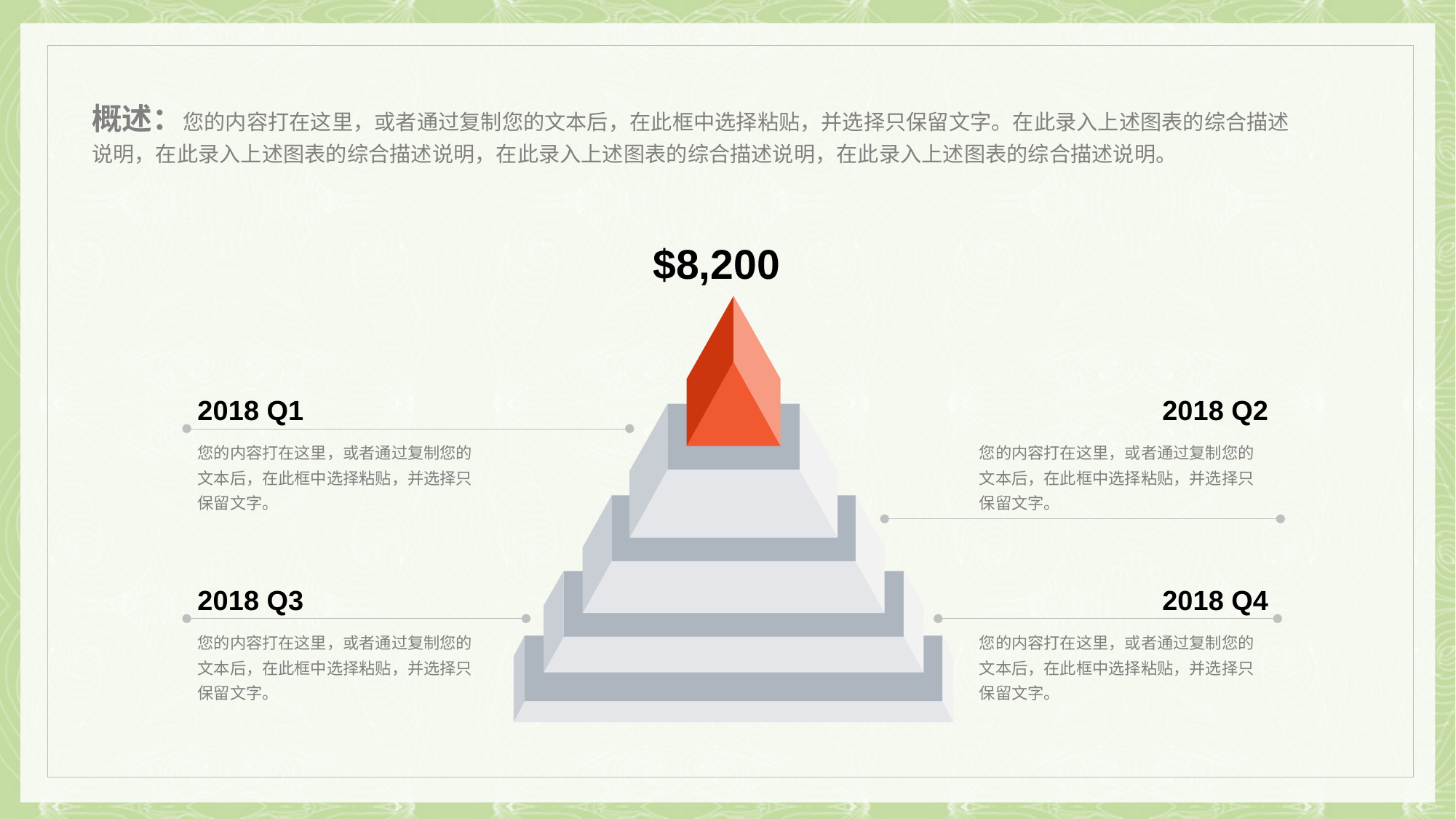

概述：您的内容打在这里，或者通过复制您的文本后，在此框中选择粘贴，并选择只保留文字。在此录入上述图表的综合描述说明，在此录入上述图表的综合描述说明，在此录入上述图表的综合描述说明，在此录入上述图表的综合描述说明。
$8,200

2018 Q1
2018 Q2
您的内容打在这里，或者通过复制您的文本后，在此框中选择粘贴，并选择只保留文字。
您的内容打在这里，或者通过复制您的文本后，在此框中选择粘贴，并选择只保留文字。
2018 Q3
2018 Q4
您的内容打在这里，或者通过复制您的文本后，在此框中选择粘贴，并选择只保留文字。
您的内容打在这里，或者通过复制您的文本后，在此框中选择粘贴，并选择只保留文字。